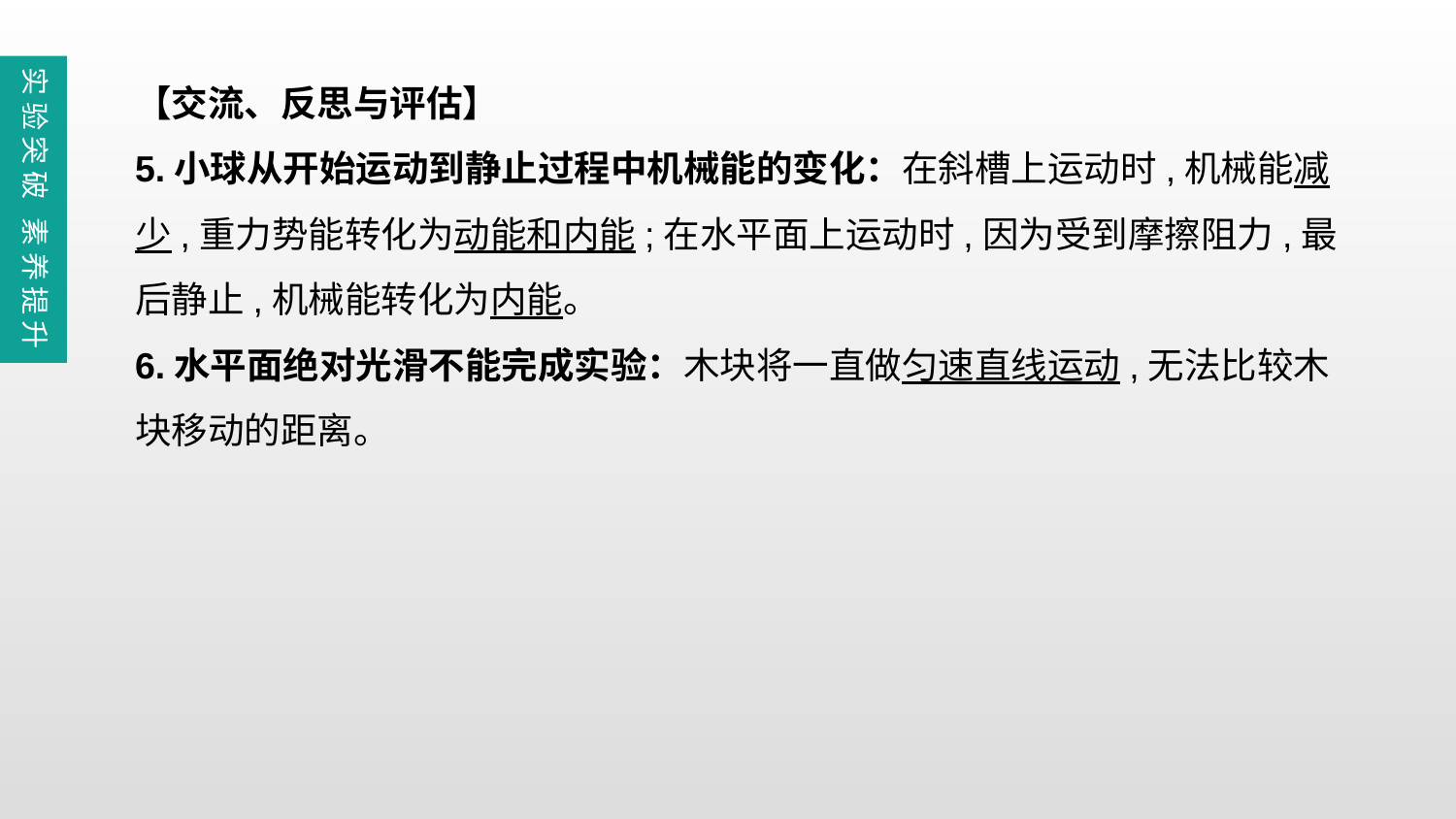

【交流、反思与评估】
5.小球从开始运动到静止过程中机械能的变化：在斜槽上运动时,机械能减少,重力势能转化为动能和内能;在水平面上运动时,因为受到摩擦阻力,最后静止,机械能转化为内能。
6.水平面绝对光滑不能完成实验：木块将一直做匀速直线运动,无法比较木块移动的距离。

实验突破 素养提升